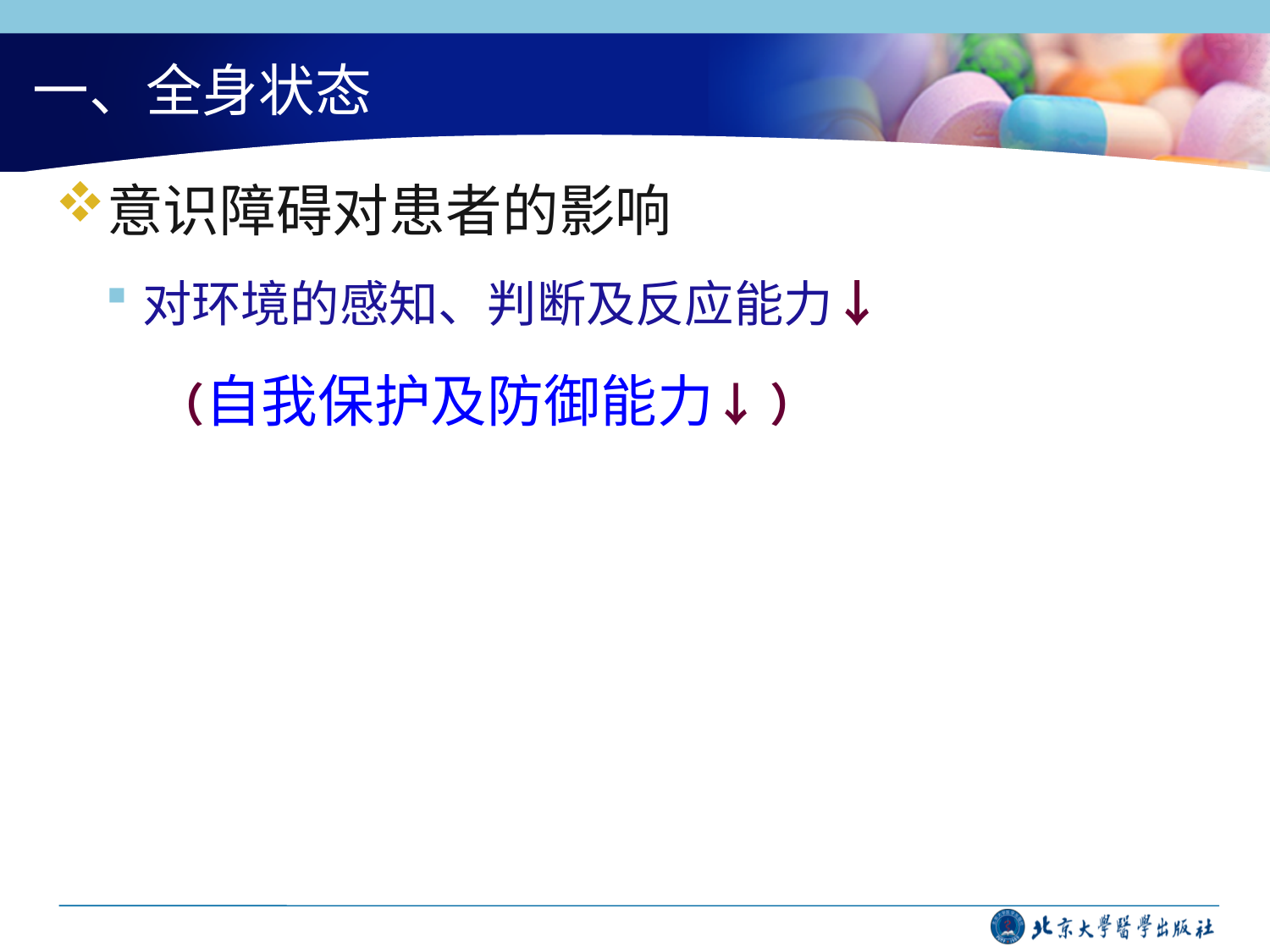

# 一、全身状态
意识障碍对患者的影响
对环境的感知、判断及反应能力↓
（自我保护及防御能力↓ ）